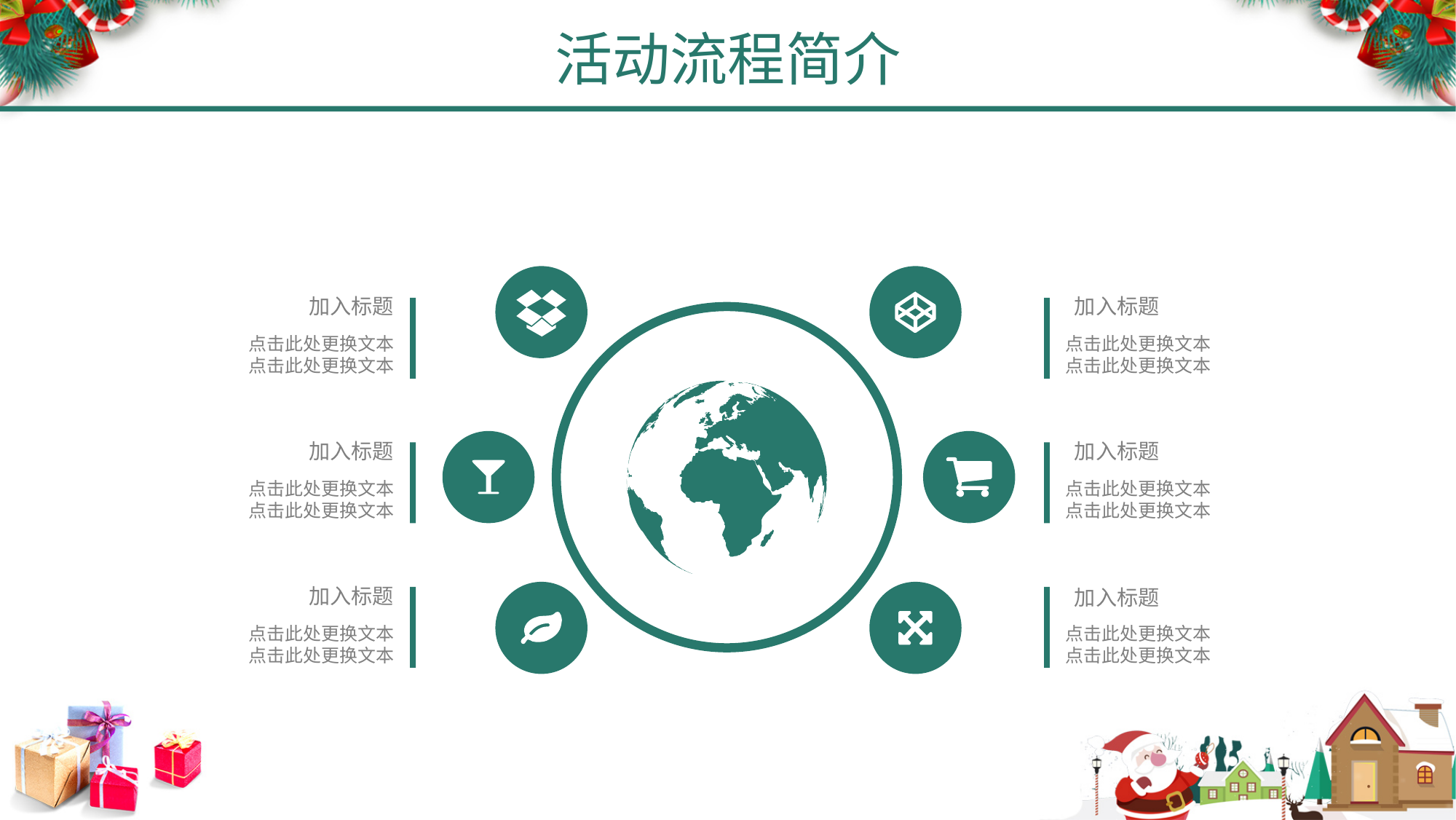

活动流程简介

加入标题
点击此处更换文本
点击此处更换文本
加入标题
点击此处更换文本
点击此处更换文本

加入标题
点击此处更换文本
点击此处更换文本
加入标题
点击此处更换文本
点击此处更换文本

加入标题
点击此处更换文本
点击此处更换文本
加入标题
点击此处更换文本
点击此处更换文本